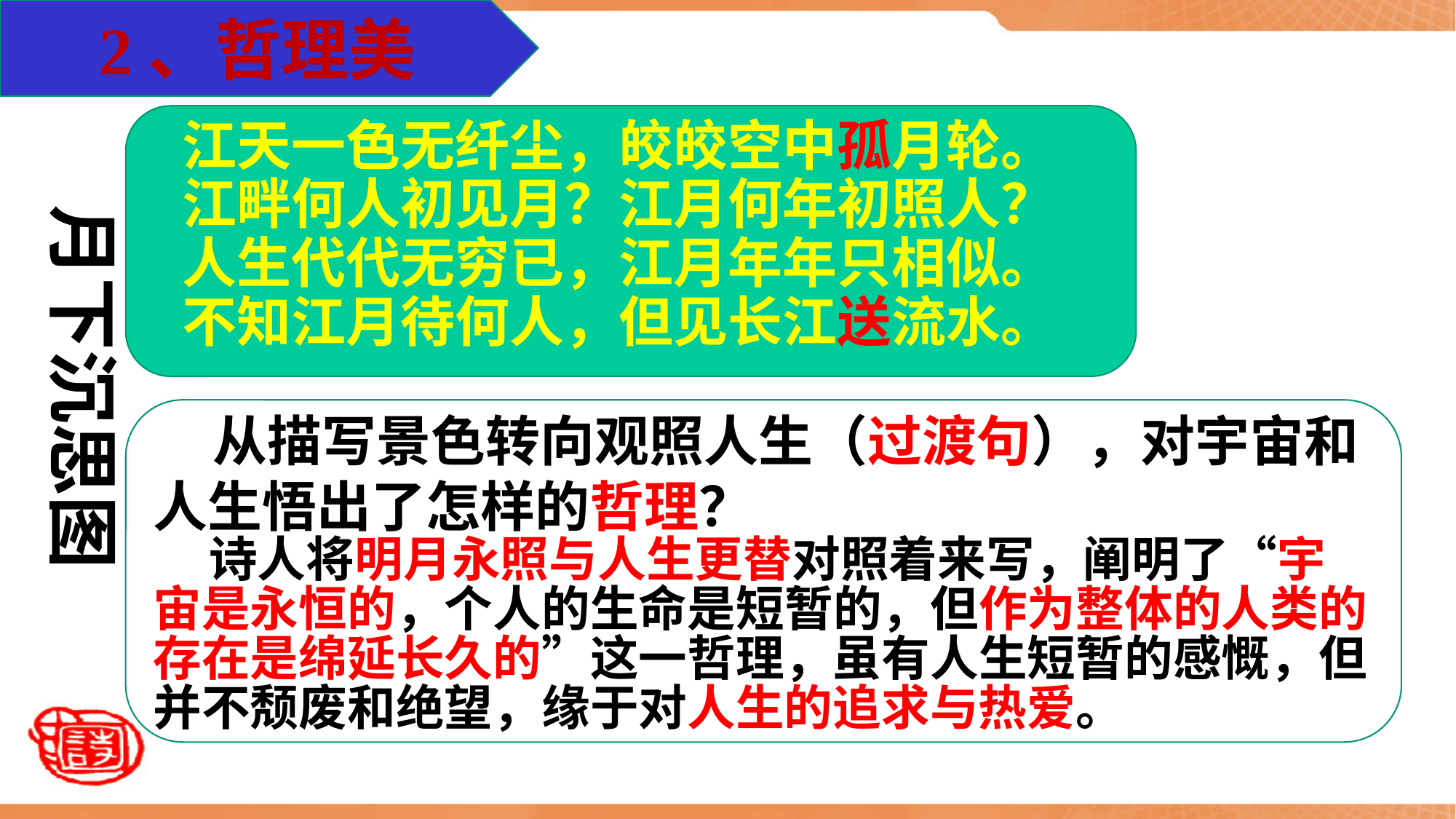

2、哲理美

江天一色无纤尘，皎皎空中孤月轮。
江畔何人初见月？江月何年初照人？
人生代代无穷已，江月年年只相似。
不知江月待何人，但见长江送流水。
月下沉思图
    从描写景色转向观照人生（过渡句），对宇宙和人生悟出了怎样的哲理？
    诗人将明月永照与人生更替对照着来写，阐明了“宇宙是永恒的，个人的生命是短暂的，但作为整体的人类的存在是绵延长久的”这一哲理，虽有人生短暂的感慨，但并不颓废和绝望，缘于对人生的追求与热爱。